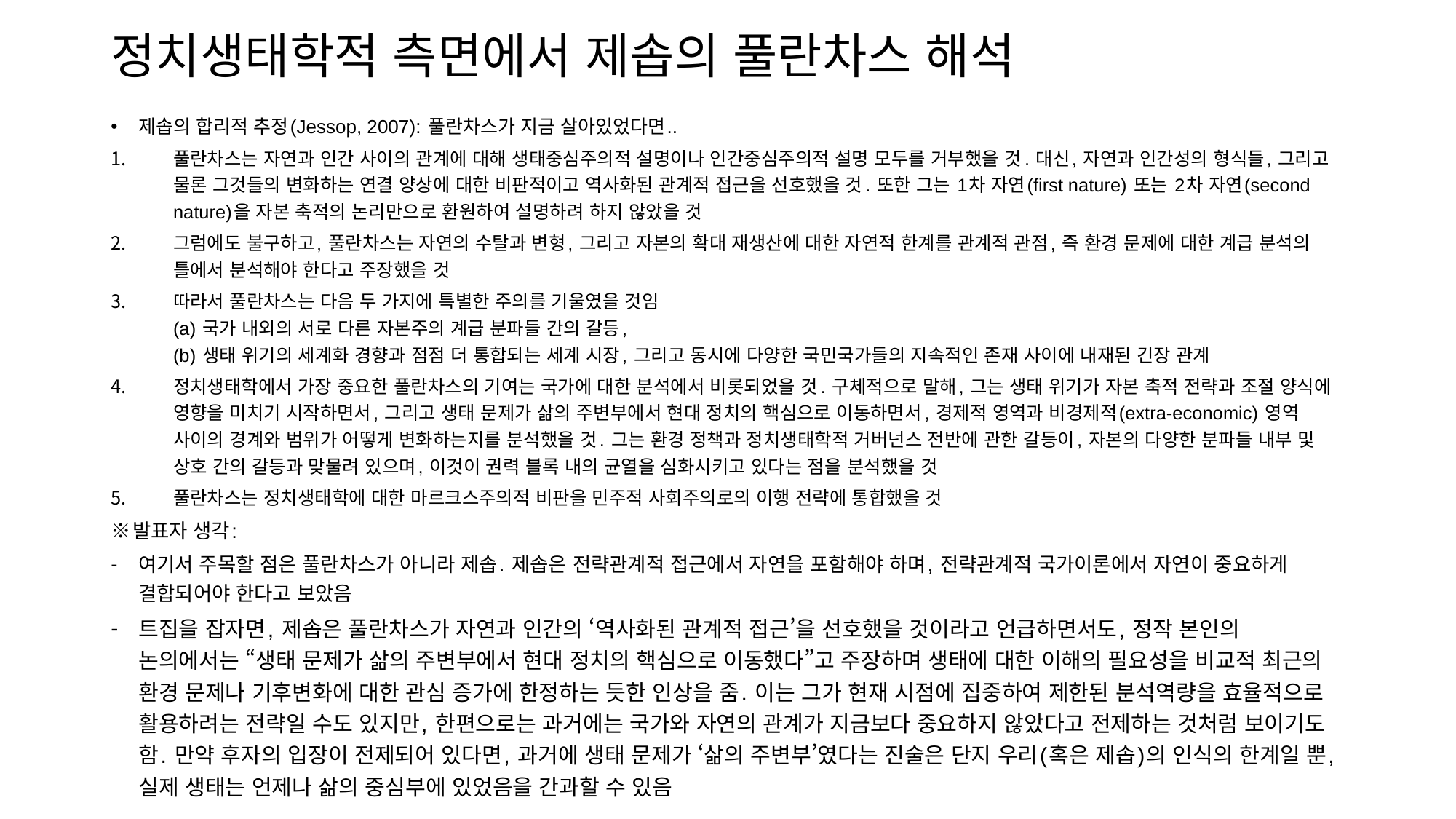

# 정치생태학적 측면에서 제솝의 풀란차스 해석
제솝의 합리적 추정(Jessop, 2007): 풀란차스가 지금 살아있었다면..
풀란차스는 자연과 인간 사이의 관계에 대해 생태중심주의적 설명이나 인간중심주의적 설명 모두를 거부했을 것. 대신, 자연과 인간성의 형식들, 그리고 물론 그것들의 변화하는 연결 양상에 대한 비판적이고 역사화된 관계적 접근을 선호했을 것. 또한 그는 1차 자연(first nature) 또는 2차 자연(second nature)을 자본 축적의 논리만으로 환원하여 설명하려 하지 않았을 것
그럼에도 불구하고, 풀란차스는 자연의 수탈과 변형, 그리고 자본의 확대 재생산에 대한 자연적 한계를 관계적 관점, 즉 환경 문제에 대한 계급 분석의 틀에서 분석해야 한다고 주장했을 것
따라서 풀란차스는 다음 두 가지에 특별한 주의를 기울였을 것임
(a) 국가 내외의 서로 다른 자본주의 계급 분파들 간의 갈등,
(b) 생태 위기의 세계화 경향과 점점 더 통합되는 세계 시장, 그리고 동시에 다양한 국민국가들의 지속적인 존재 사이에 내재된 긴장 관계
정치생태학에서 가장 중요한 풀란차스의 기여는 국가에 대한 분석에서 비롯되었을 것. 구체적으로 말해, 그는 생태 위기가 자본 축적 전략과 조절 양식에 영향을 미치기 시작하면서, 그리고 생태 문제가 삶의 주변부에서 현대 정치의 핵심으로 이동하면서, 경제적 영역과 비경제적(extra-economic) 영역 사이의 경계와 범위가 어떻게 변화하는지를 분석했을 것. 그는 환경 정책과 정치생태학적 거버넌스 전반에 관한 갈등이, 자본의 다양한 분파들 내부 및 상호 간의 갈등과 맞물려 있으며, 이것이 권력 블록 내의 균열을 심화시키고 있다는 점을 분석했을 것
풀란차스는 정치생태학에 대한 마르크스주의적 비판을 민주적 사회주의로의 이행 전략에 통합했을 것
※발표자 생각:
여기서 주목할 점은 풀란차스가 아니라 제솝. 제솝은 전략관계적 접근에서 자연을 포함해야 하며, 전략관계적 국가이론에서 자연이 중요하게 결합되어야 한다고 보았음
트집을 잡자면, 제솝은 풀란차스가 자연과 인간의 ‘역사화된 관계적 접근’을 선호했을 것이라고 언급하면서도, 정작 본인의 논의에서는 “생태 문제가 삶의 주변부에서 현대 정치의 핵심으로 이동했다”고 주장하며 생태에 대한 이해의 필요성을 비교적 최근의 환경 문제나 기후변화에 대한 관심 증가에 한정하는 듯한 인상을 줌. 이는 그가 현재 시점에 집중하여 제한된 분석역량을 효율적으로 활용하려는 전략일 수도 있지만, 한편으로는 과거에는 국가와 자연의 관계가 지금보다 중요하지 않았다고 전제하는 것처럼 보이기도 함. 만약 후자의 입장이 전제되어 있다면, 과거에 생태 문제가 ‘삶의 주변부’였다는 진술은 단지 우리(혹은 제솝)의 인식의 한계일 뿐, 실제 생태는 언제나 삶의 중심부에 있었음을 간과할 수 있음